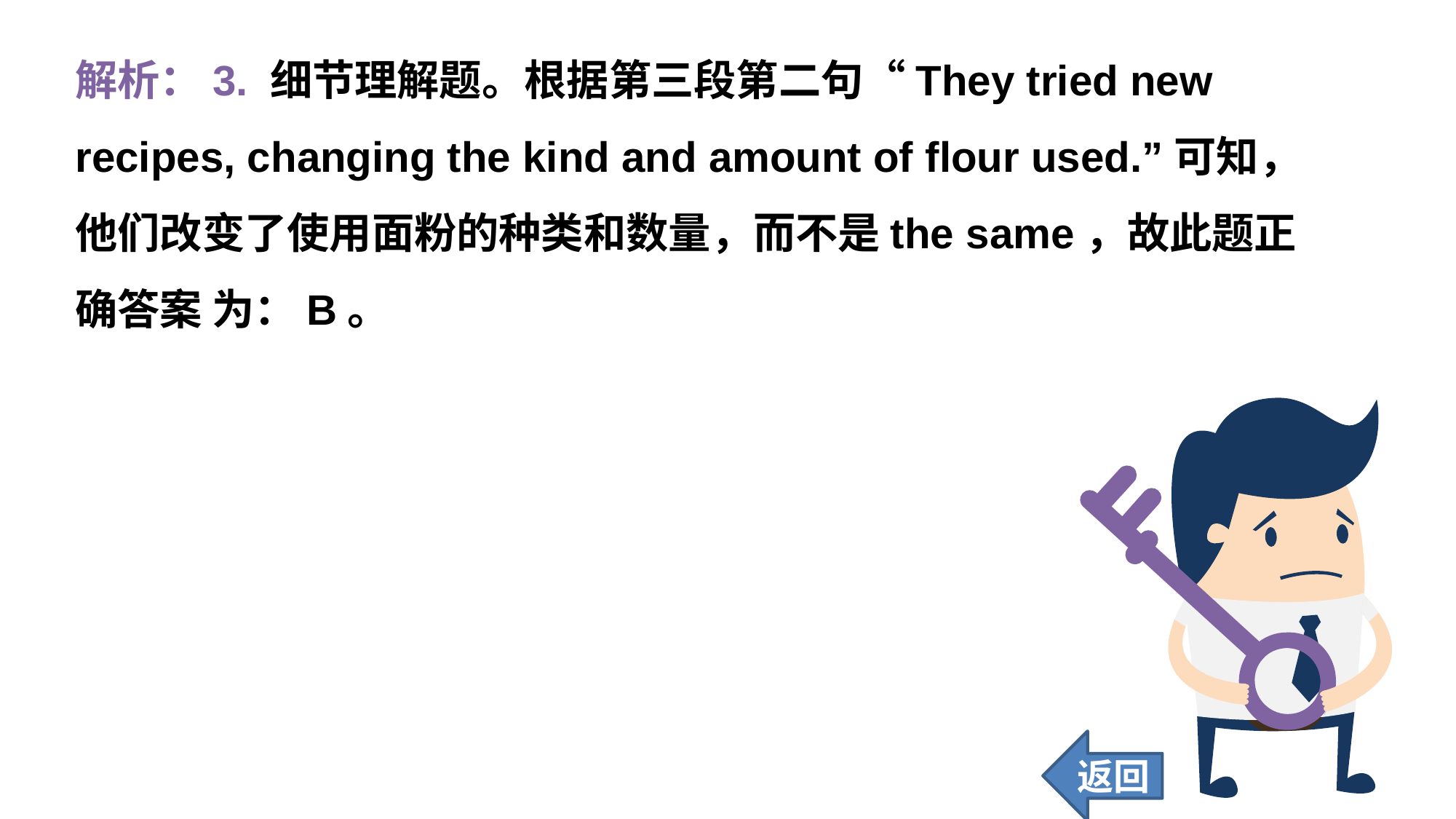

解析：3. 细节理解题。根据第三段第二句“They tried new recipes, changing the kind and amount of flour used.”可知，他们改变了使用面粉的种类和数量，而不是the same，故此题正确答案 为：B。

返回
93